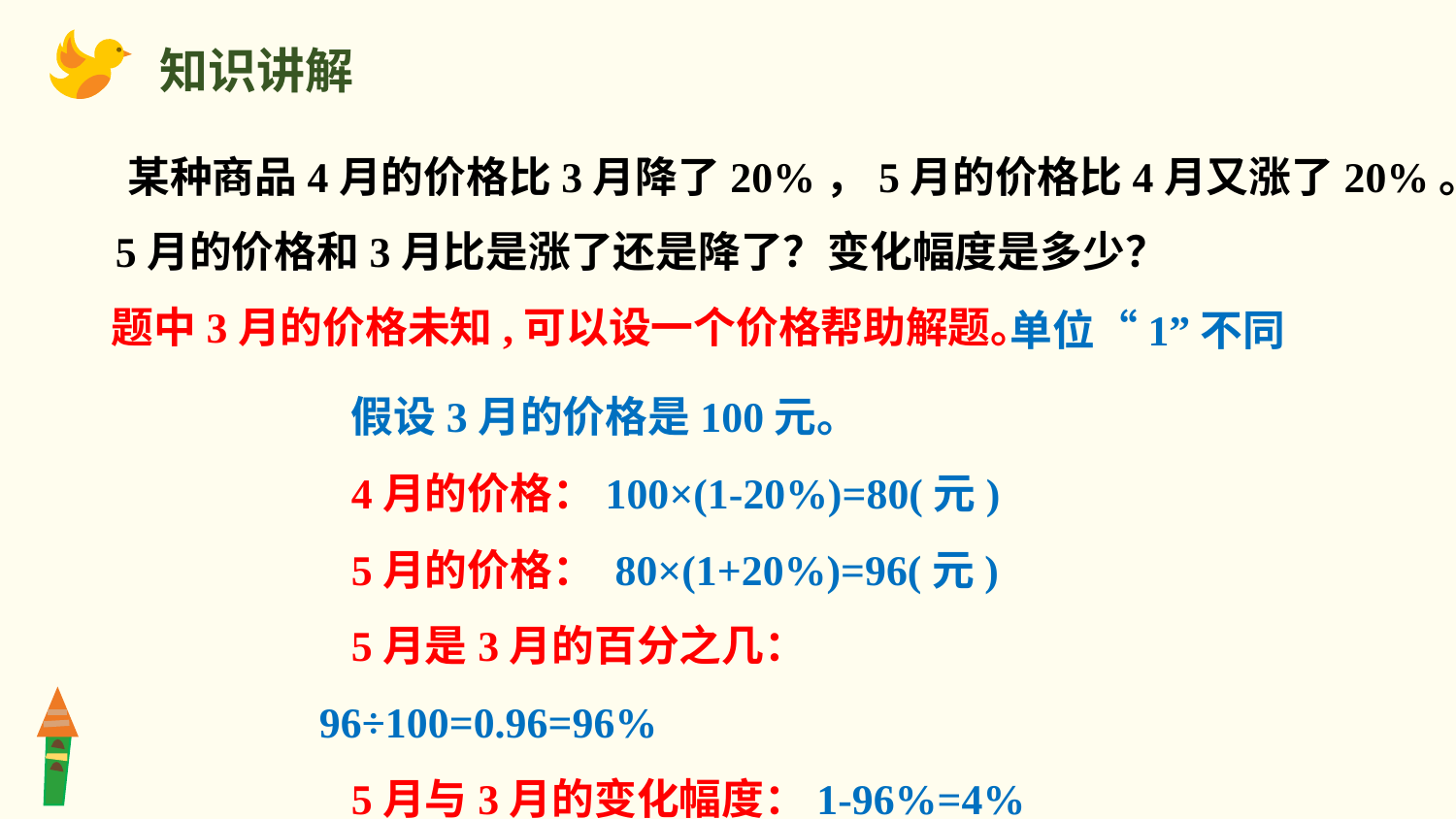

知识讲解
某种商品4月的价格比3月降了20%，5月的价格比4月又涨了20%。
5月的价格和3月比是涨了还是降了？
变化幅度是多少？
题中3月的价格未知,可以设一个价格帮助解题。
单位“1”不同
假设3月的价格是100元。
4月的价格：100×(1-20%)=80(元)
5月的价格： 80×(1+20%)=96(元)
5月是3月的百分之几：96÷100=0.96=96%
5月与3月的变化幅度：1-96%=4%